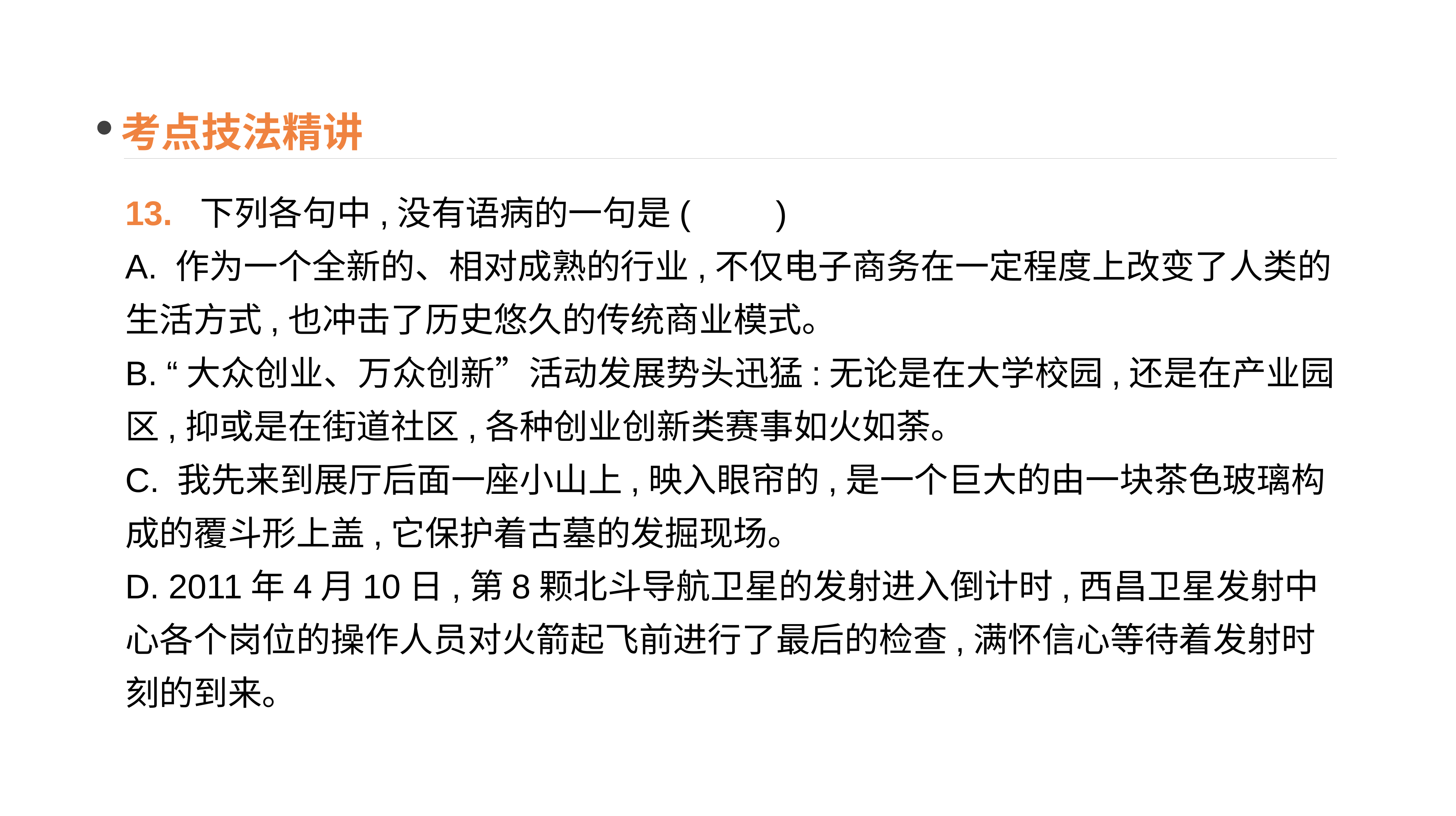

考点技法精讲

13.  下列各句中,没有语病的一句是(　　)
A. 作为一个全新的、相对成熟的行业,不仅电子商务在一定程度上改变了人类的生活方式,也冲击了历史悠久的传统商业模式。
B. “大众创业、万众创新”活动发展势头迅猛:无论是在大学校园,还是在产业园区,抑或是在街道社区,各种创业创新类赛事如火如荼。
C. 我先来到展厅后面一座小山上,映入眼帘的,是一个巨大的由一块茶色玻璃构成的覆斗形上盖,它保护着古墓的发掘现场。
D. 2011年4月10日,第8颗北斗导航卫星的发射进入倒计时,西昌卫星发射中心各个岗位的操作人员对火箭起飞前进行了最后的检查,满怀信心等待着发射时刻的到来。